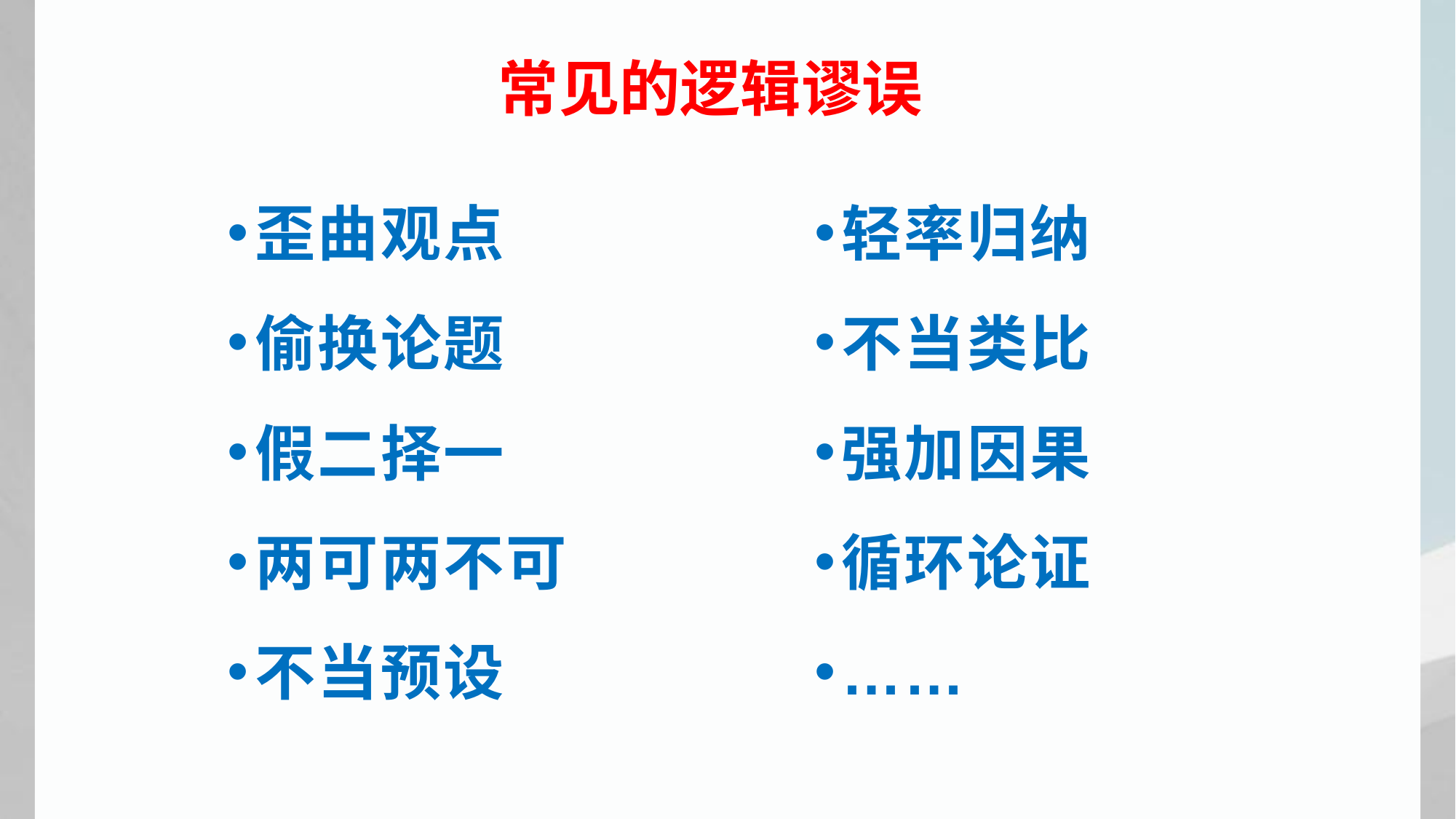

常见的逻辑谬误
歪曲观点
偷换论题
假二择一
两可两不可
不当预设

轻率归纳
不当类比
强加因果
循环论证
……